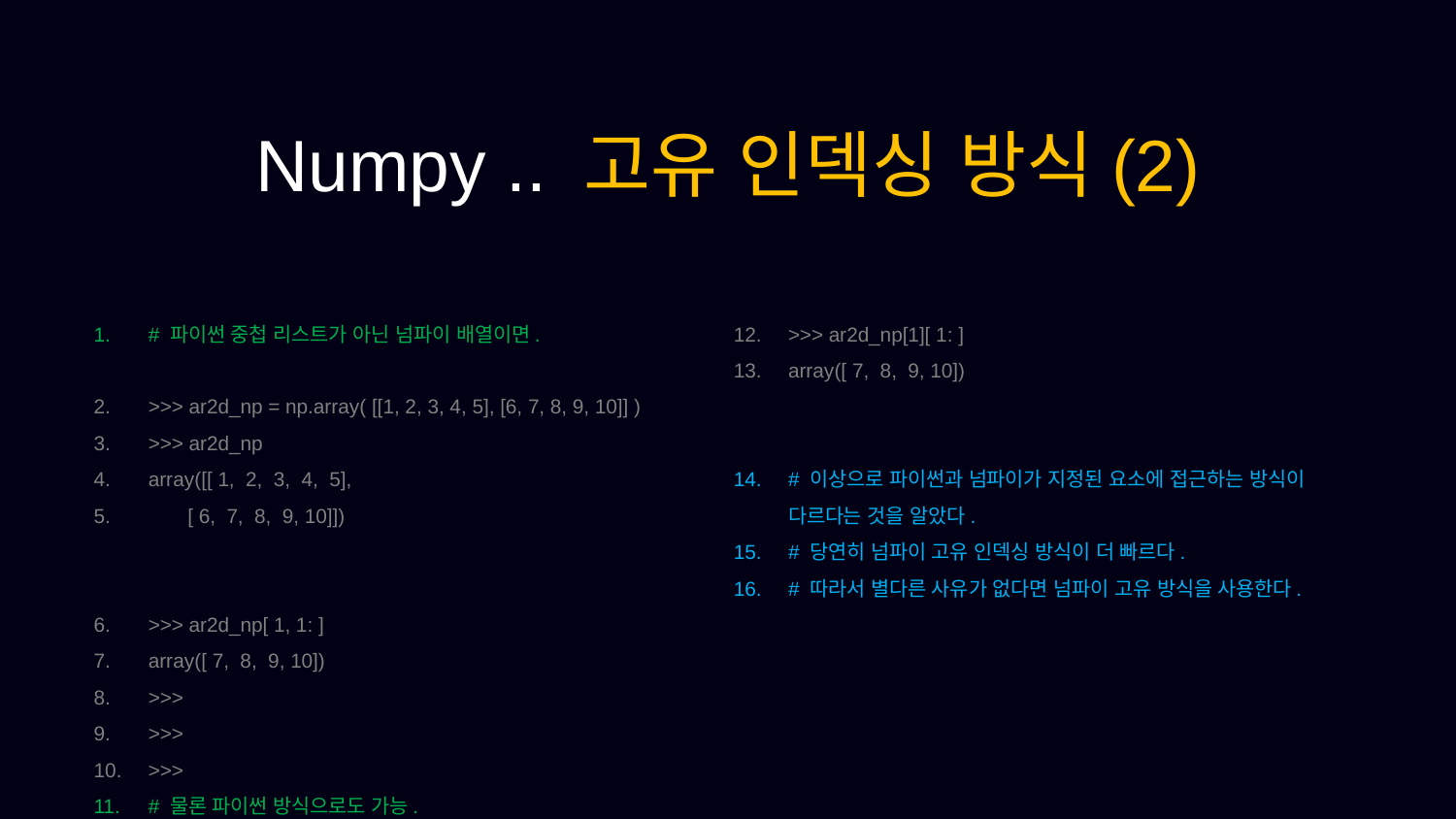

Numpy .. 고유 인덱싱 방식(2)
# 파이썬 중첩 리스트가 아닌 넘파이 배열이면.

>>> ar2d_np = np.array( [[1, 2, 3, 4, 5], [6, 7, 8, 9, 10]] )
>>> ar2d_np
array([[ 1,  2,  3,  4,  5],
       [ 6,  7,  8,  9, 10]])

>>> ar2d_np[ 1, 1: ]
array([ 7,  8,  9, 10])
>>>
>>>
>>>
# 물론 파이썬 방식으로도 가능.
>>> ar2d_np[1][ 1: ]
array([ 7,  8,  9, 10])

# 이상으로 파이썬과 넘파이가 지정된 요소에 접근하는 방식이 다르다는 것을 알았다.
# 당연히 넘파이 고유 인덱싱 방식이 더 빠르다.
# 따라서 별다른 사유가 없다면 넘파이 고유 방식을 사용한다.